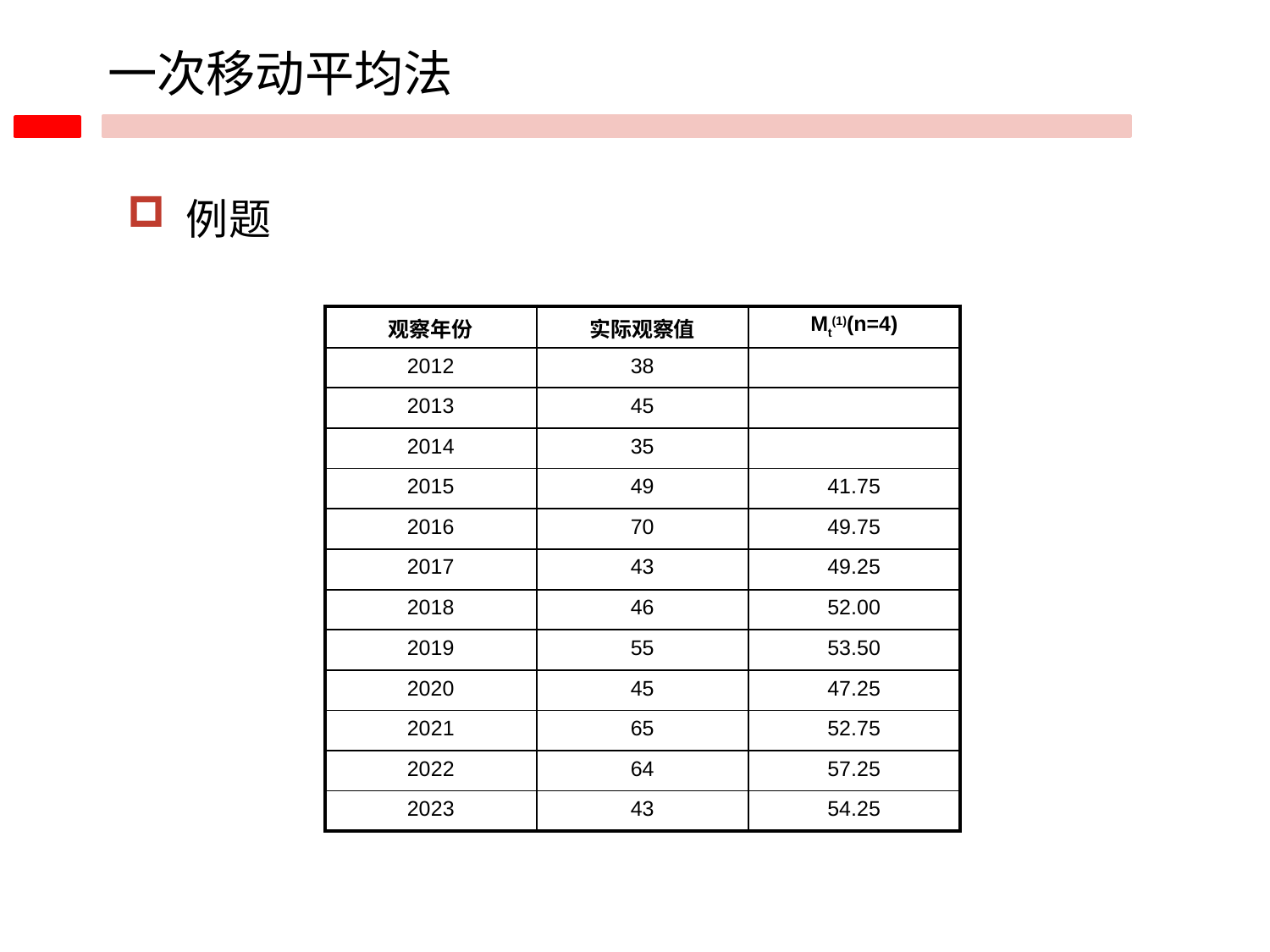

一次移动平均法
 例题
| 观察年份 | 实际观察值 | Mt(1)(n=4) |
| --- | --- | --- |
| 2012 | 38 |  |
| 2013 | 45 |  |
| 2014 | 35 |  |
| 2015 | 49 | 41.75 |
| 2016 | 70 | 49.75 |
| 2017 | 43 | 49.25 |
| 2018 | 46 | 52.00 |
| 2019 | 55 | 53.50 |
| 2020 | 45 | 47.25 |
| 2021 | 65 | 52.75 |
| 2022 | 64 | 57.25 |
| 2023 | 43 | 54.25 |